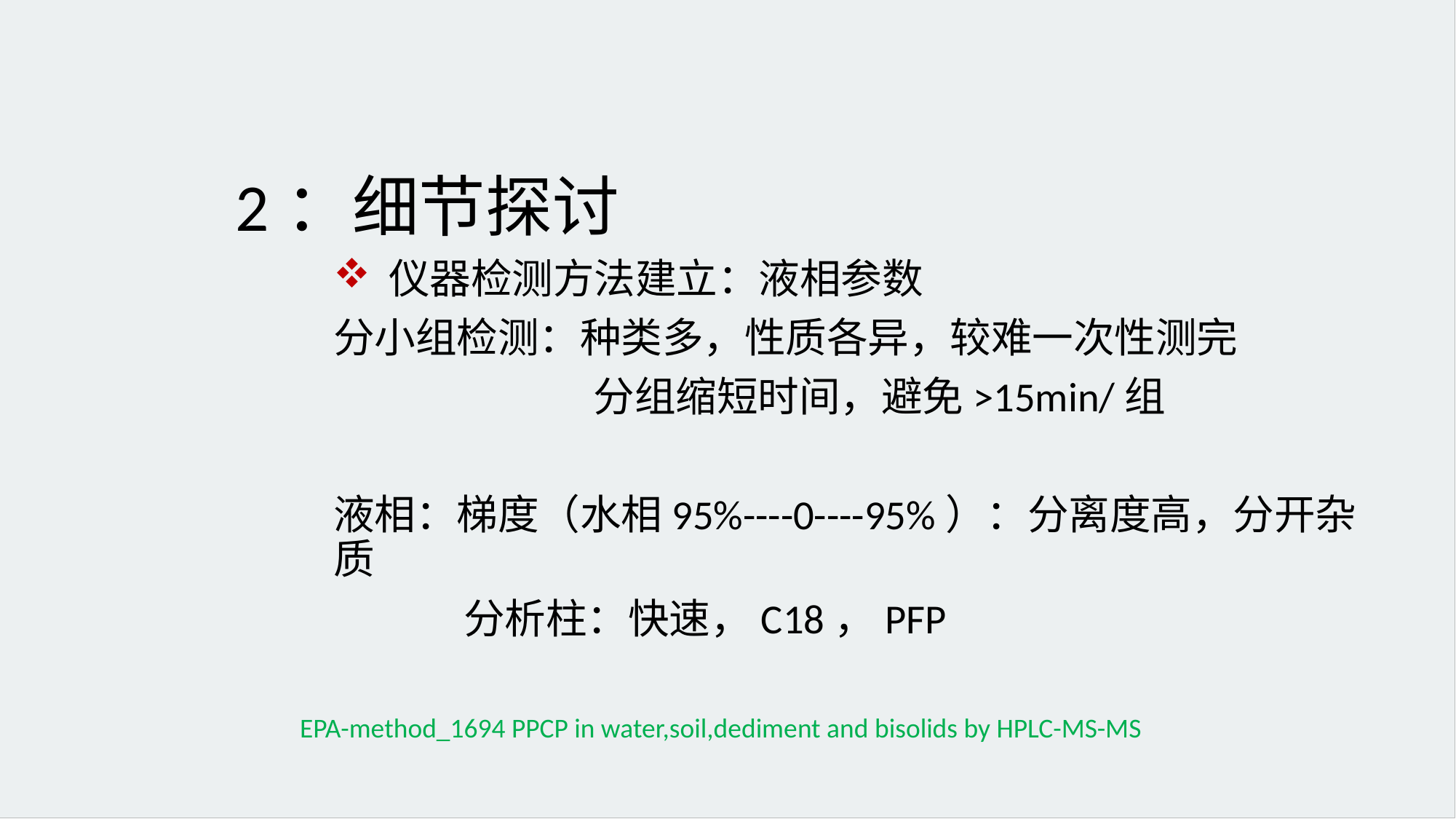

# 2：细节探讨
 仪器检测方法建立：液相参数
分小组检测：种类多，性质各异，较难一次性测完
                           分组缩短时间，避免>15min/组

液相：梯度（水相95%----0----95%）：分离度高，分开杂质
             分析柱：快速，C18，PFP
EPA-method_1694 PPCP in water,soil,dediment and bisolids by HPLC-MS-MS